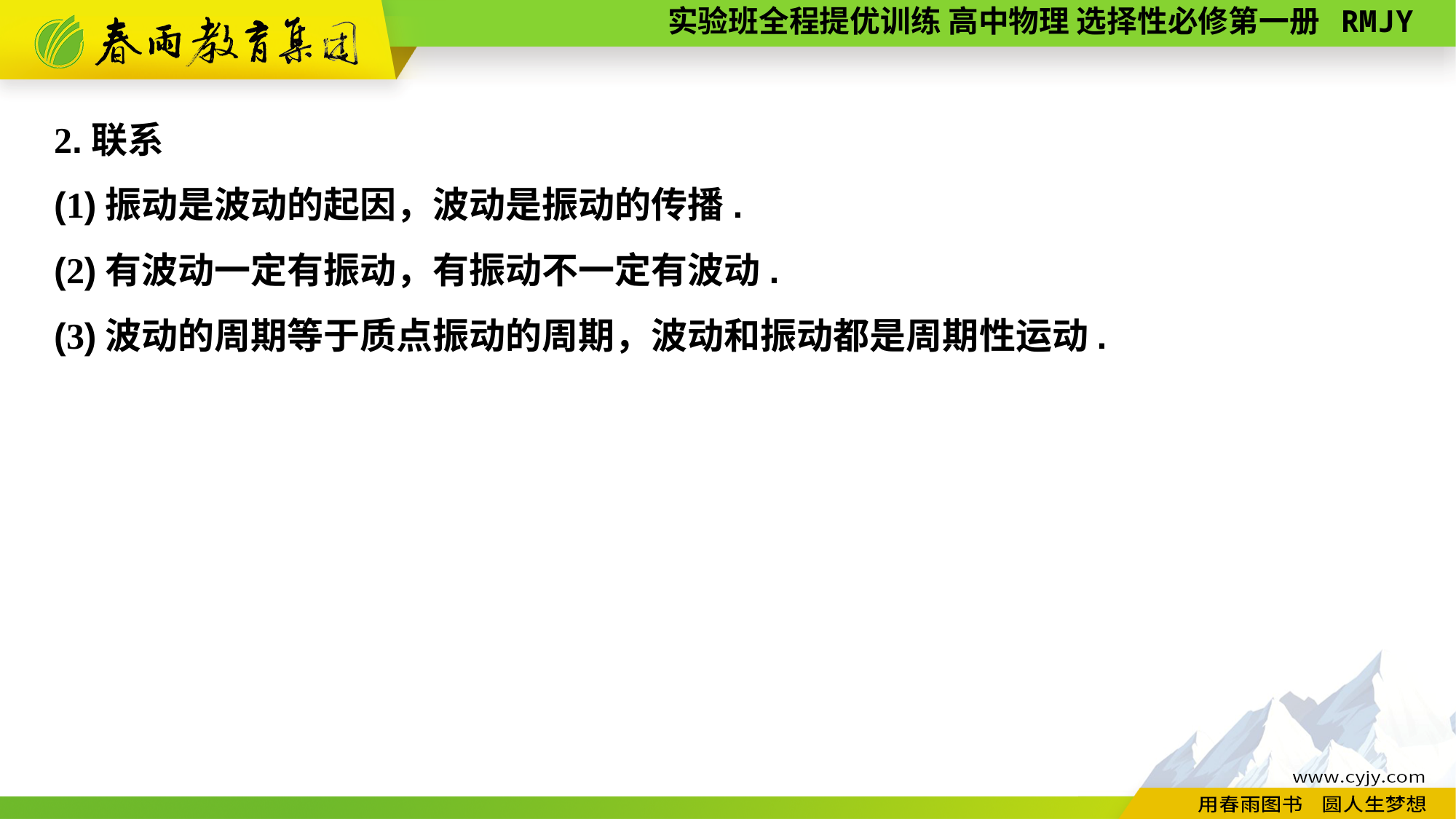

2.联系
(1)振动是波动的起因，波动是振动的传播.
(2)有波动一定有振动，有振动不一定有波动.
(3)波动的周期等于质点振动的周期，波动和振动都是周期性运动.